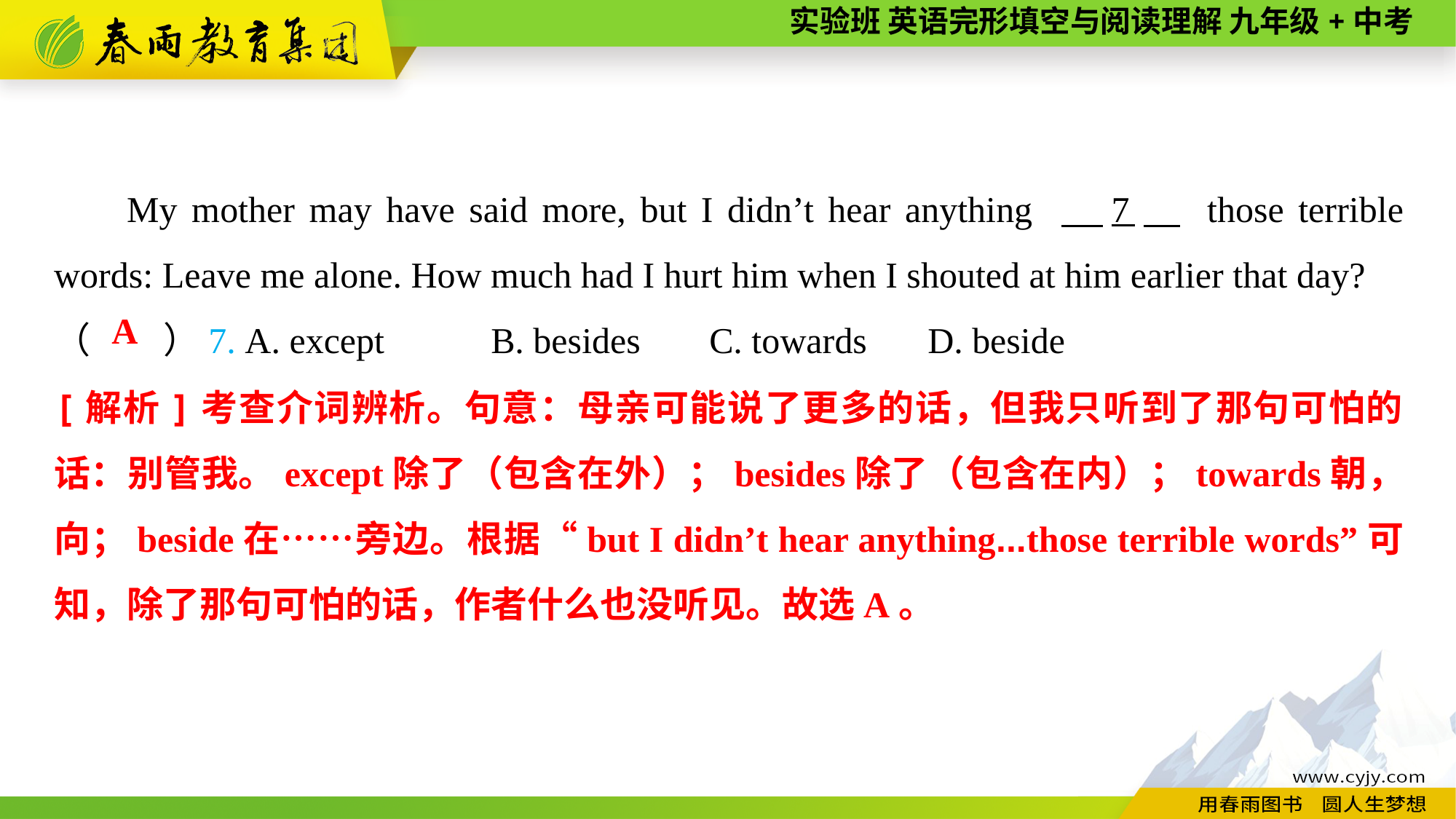

My mother may have said more, but I didn’t hear anything 　7　 those terrible words: Leave me alone. How much had I hurt him when I shouted at him earlier that day?
（　　）7. A. except	B. besides	C. towards	D. beside
A
[解析]考查介词辨析。句意：母亲可能说了更多的话，但我只听到了那句可怕的话：别管我。except除了（包含在外）；besides除了（包含在内）；towards朝，向；beside在……旁边。根据“but I didn’t hear anything...those terrible words”可知，除了那句可怕的话，作者什么也没听见。故选A。